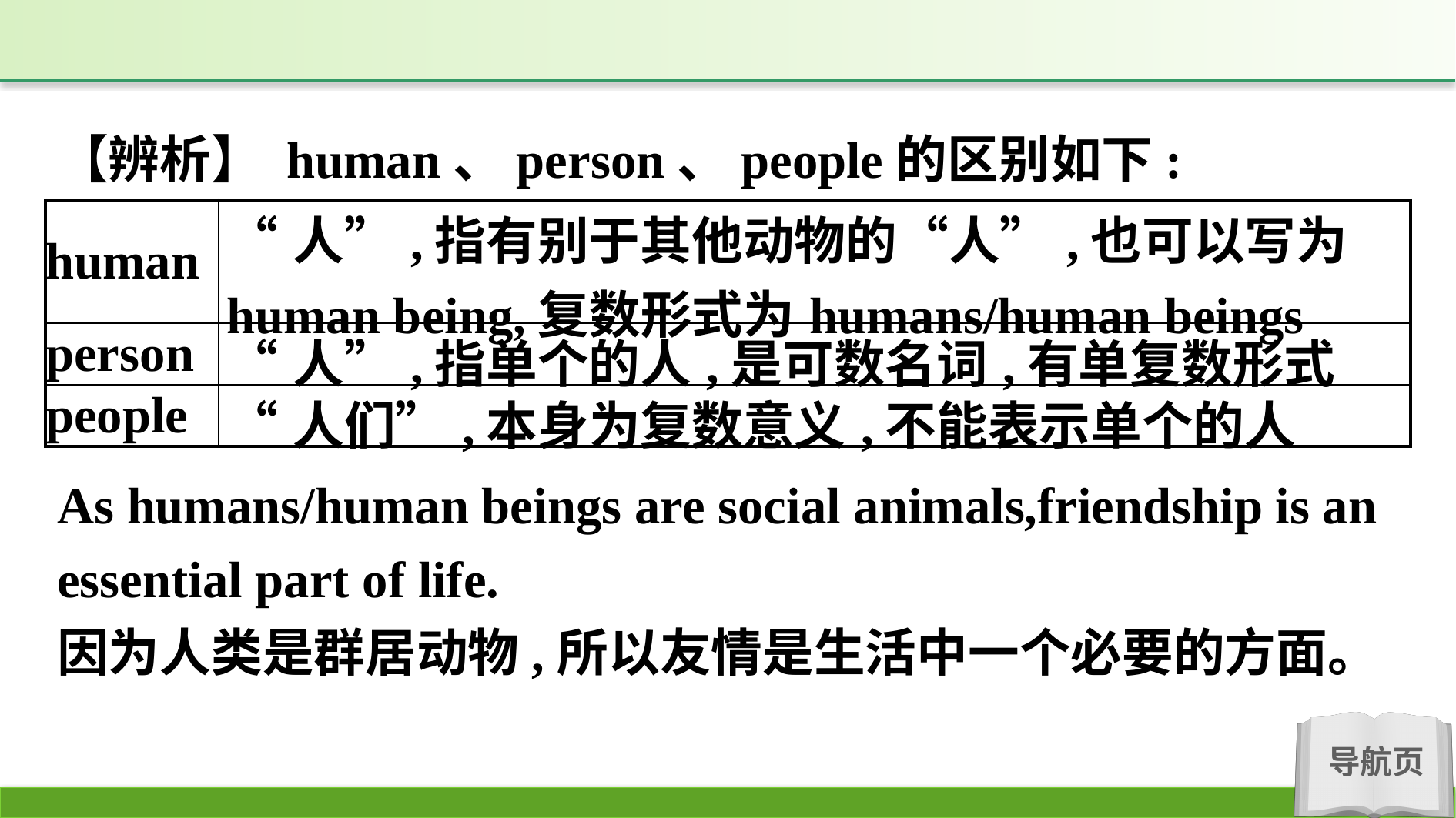

【辨析】 human、person、people的区别如下:
| human | “人”,指有别于其他动物的“人”,也可以写为 human being,复数形式为humans/human beings |
| --- | --- |
| person | “人”,指单个的人,是可数名词,有单复数形式 |
| people | “人们”,本身为复数意义,不能表示单个的人 |
As humans/human beings are social animals,friendship is an essential part of life.
因为人类是群居动物,所以友情是生活中一个必要的方面。